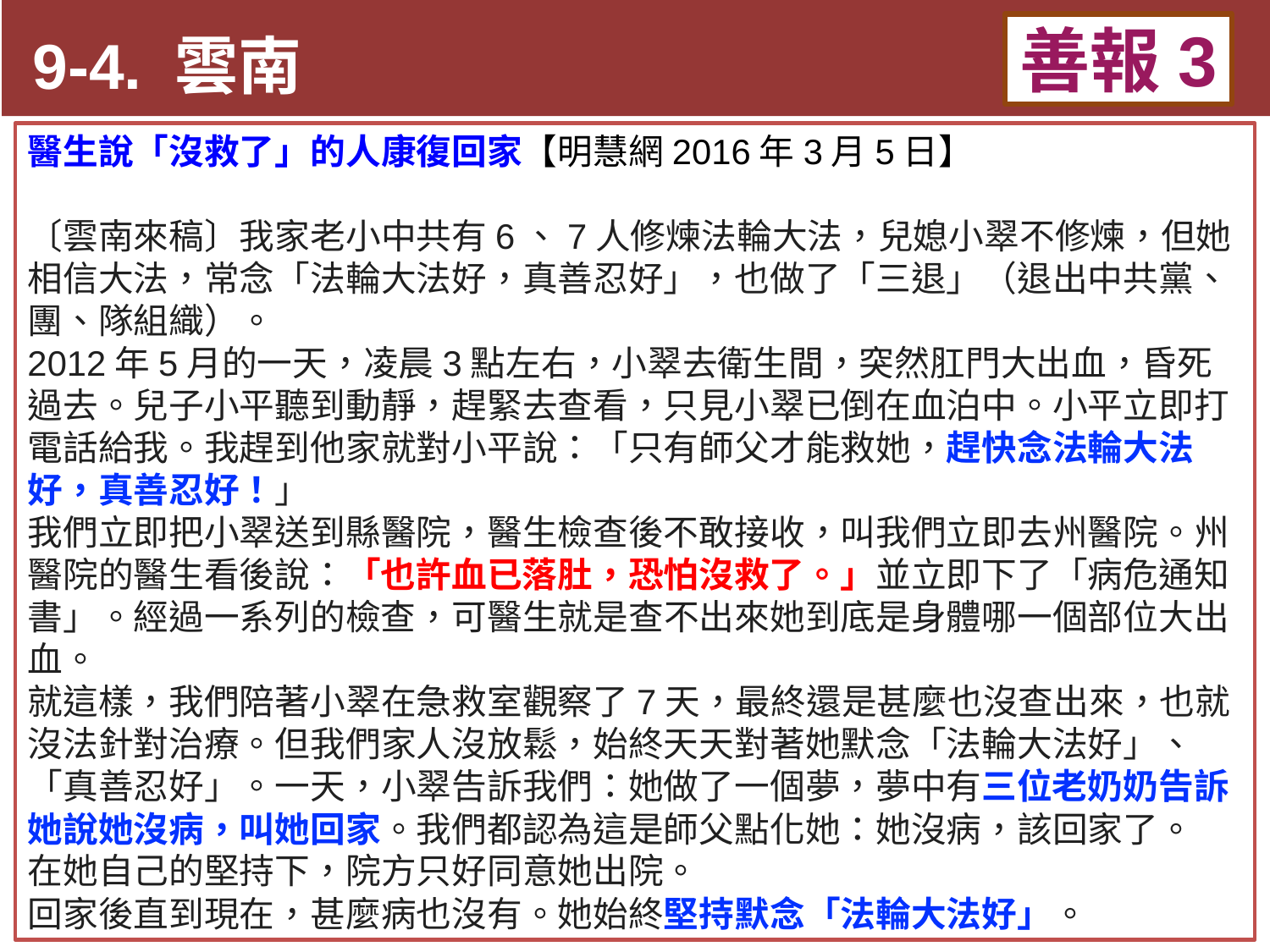

9-4. 雲南
善報3
11-3. XX市官員惡報實例
醫生說「沒救了」的人康復回家【明慧網2016年3月5日】

〔雲南來稿〕我家老小中共有6、7人修煉法輪大法，兒媳小翠不修煉，但她相信大法，常念「法輪大法好，真善忍好」，也做了「三退」（退出中共黨、團、隊組織）。
2012年5月的一天，凌晨3點左右，小翠去衛生間，突然肛門大出血，昏死過去。兒子小平聽到動靜，趕緊去查看，只見小翠已倒在血泊中。小平立即打電話給我。我趕到他家就對小平說：「只有師父才能救她，趕快念法輪大法好，真善忍好！」
我們立即把小翠送到縣醫院，醫生檢查後不敢接收，叫我們立即去州醫院。州醫院的醫生看後說：「也許血已落肚，恐怕沒救了。」並立即下了「病危通知書」。經過一系列的檢查，可醫生就是查不出來她到底是身體哪一個部位大出血。
就這樣，我們陪著小翠在急救室觀察了7天，最終還是甚麼也沒查出來，也就沒法針對治療。但我們家人沒放鬆，始終天天對著她默念「法輪大法好」、「真善忍好」。一天，小翠告訴我們：她做了一個夢，夢中有三位老奶奶告訴她說她沒病，叫她回家。我們都認為這是師父點化她：她沒病，該回家了。
在她自己的堅持下，院方只好同意她出院。
回家後直到現在，甚麼病也沒有。她始終堅持默念「法輪大法好」。